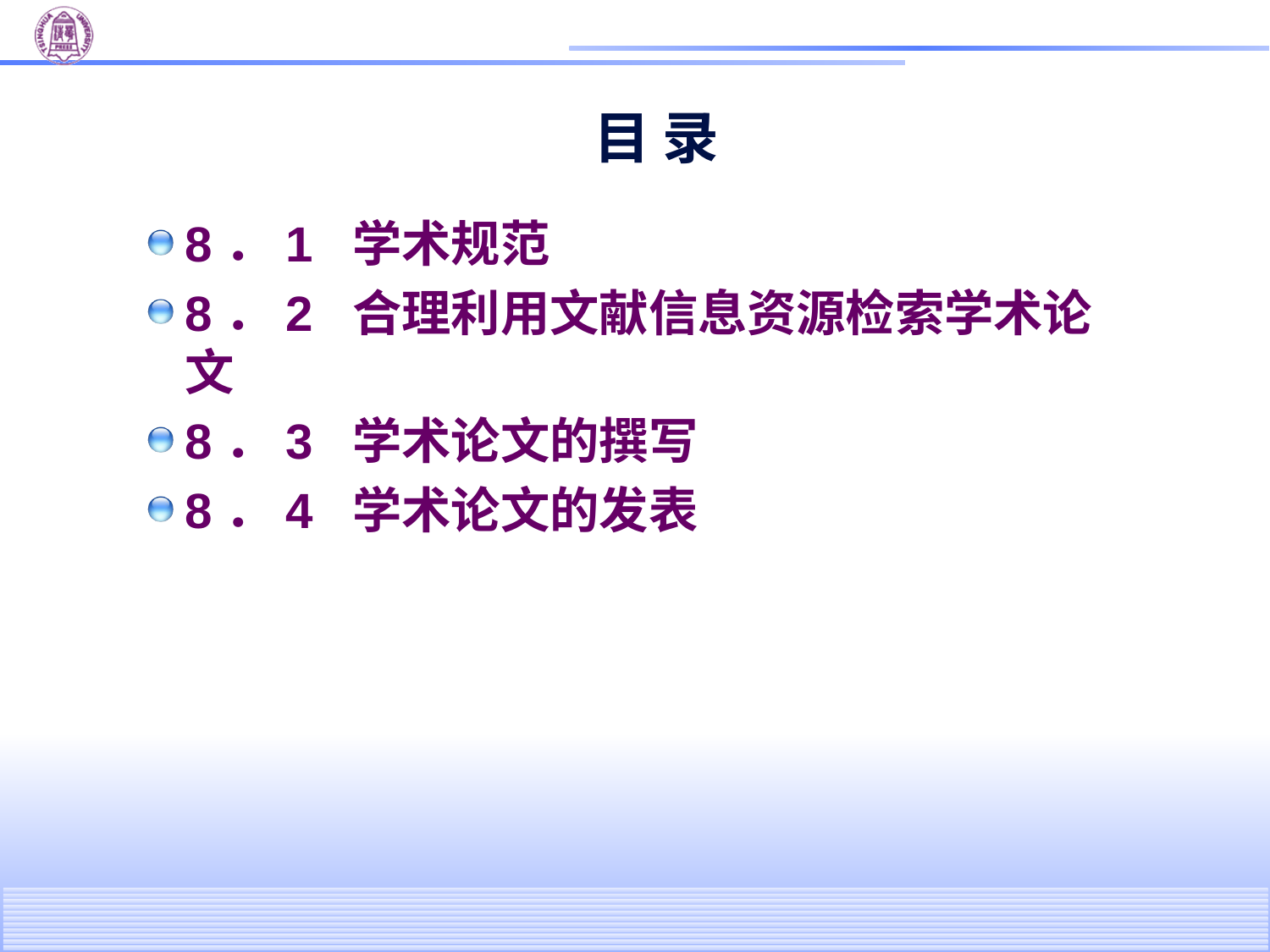

# 目 录
8．1  学术规范
8．2  合理利用文献信息资源检索学术论文
8．3  学术论文的撰写
8．4  学术论文的发表